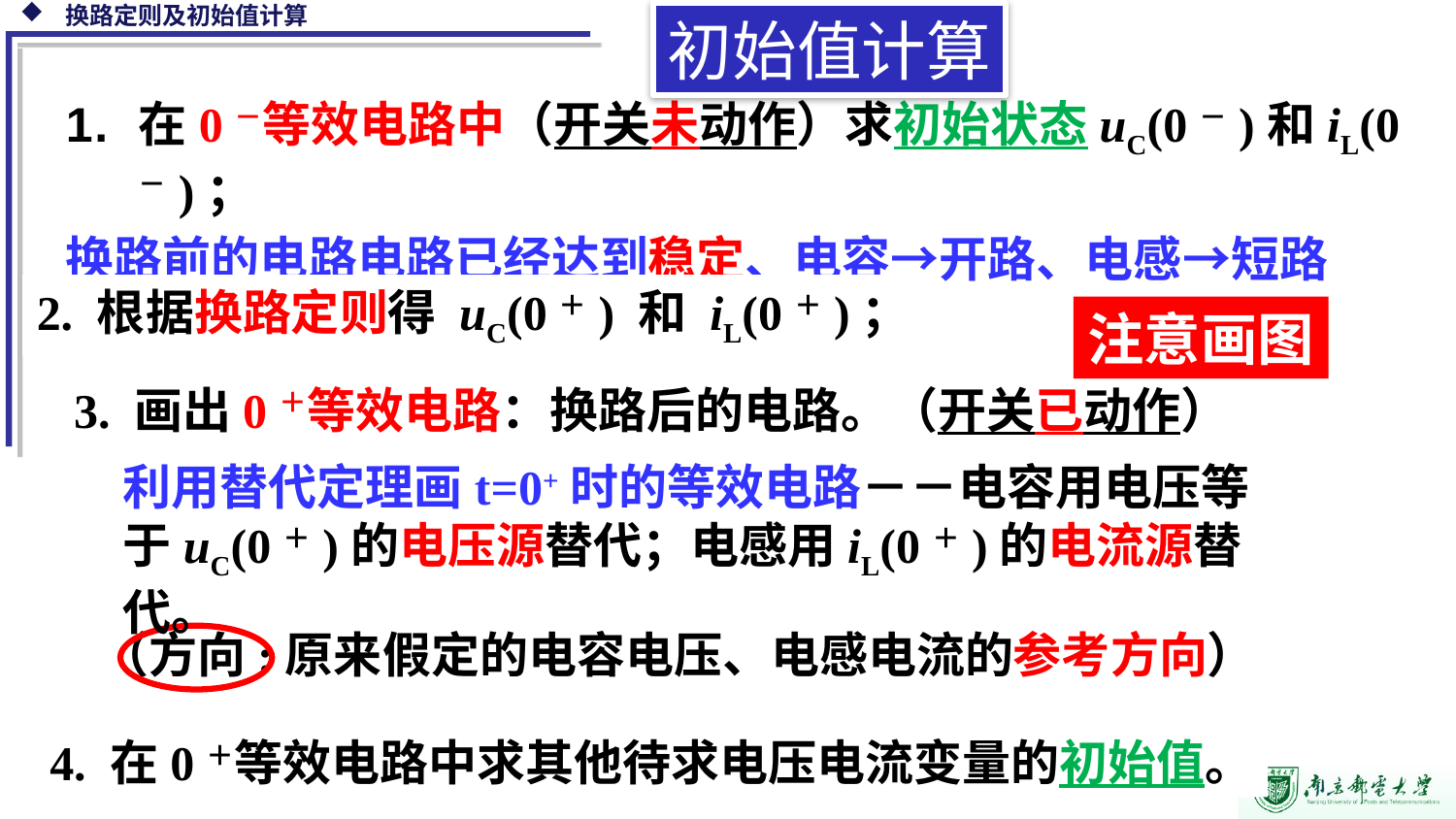

初始值计算

在0－等效电路中（开关未动作）求初始状态uC(0－)和iL(0－)；
换路前的电路电路已经达到稳定、电容→开路、电感→短路
2. 根据换路定则得 uC(0＋) 和 iL(0＋)；
注意画图
3. 画出0＋等效电路：换路后的电路。（开关已动作）
利用替代定理画t=0+时的等效电路－－电容用电压等于uC(0＋)的电压源替代；电感用iL(0＋)的电流源替代。
（方向:原来假定的电容电压、电感电流的参考方向）

4. 在0＋等效电路中求其他待求电压电流变量的初始值。